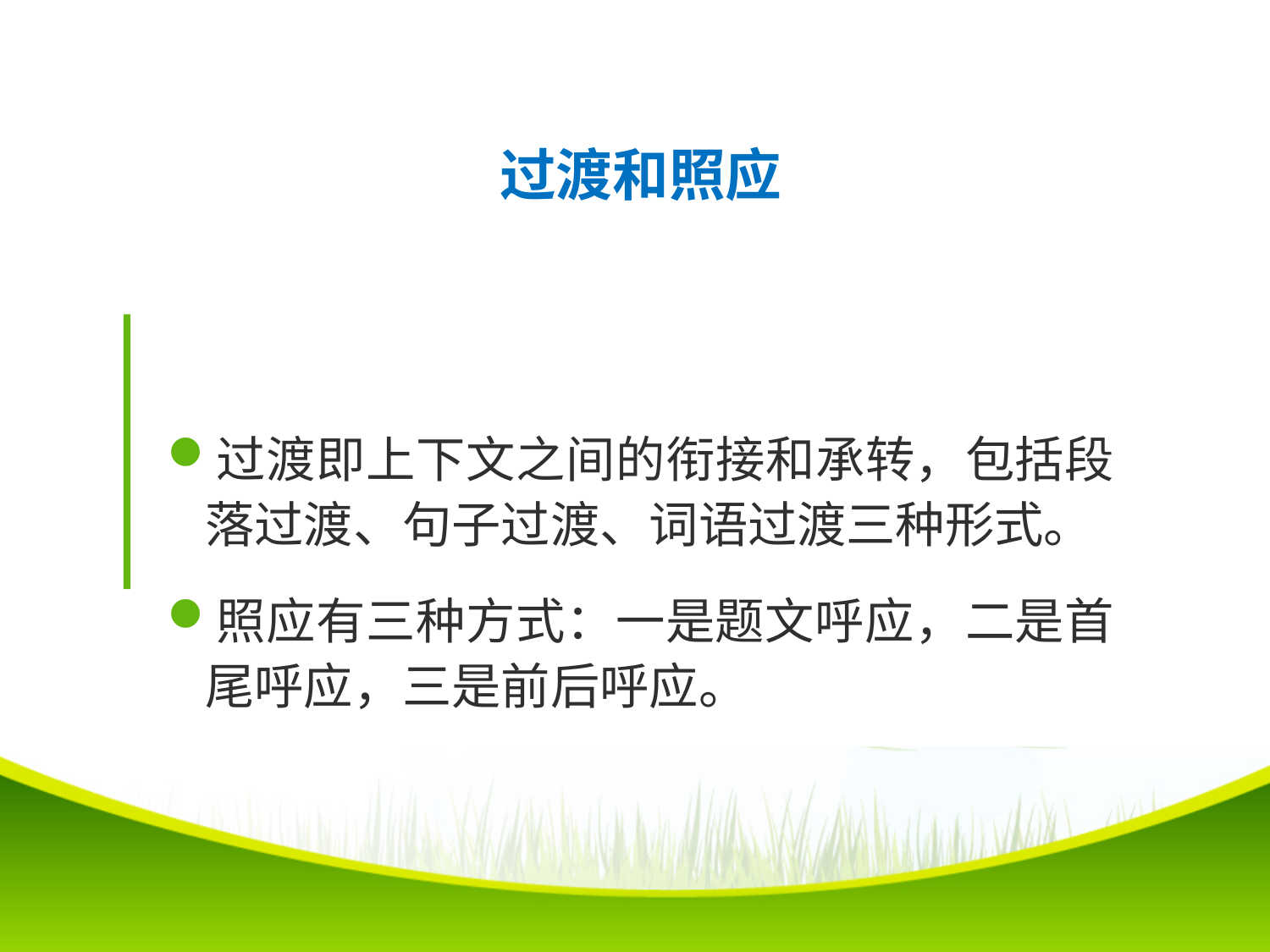

# 过渡和照应

过渡即上下文之间的衔接和承转，包括段落过渡、句子过渡、词语过渡三种形式。
照应有三种方式：一是题文呼应，二是首尾呼应，三是前后呼应。